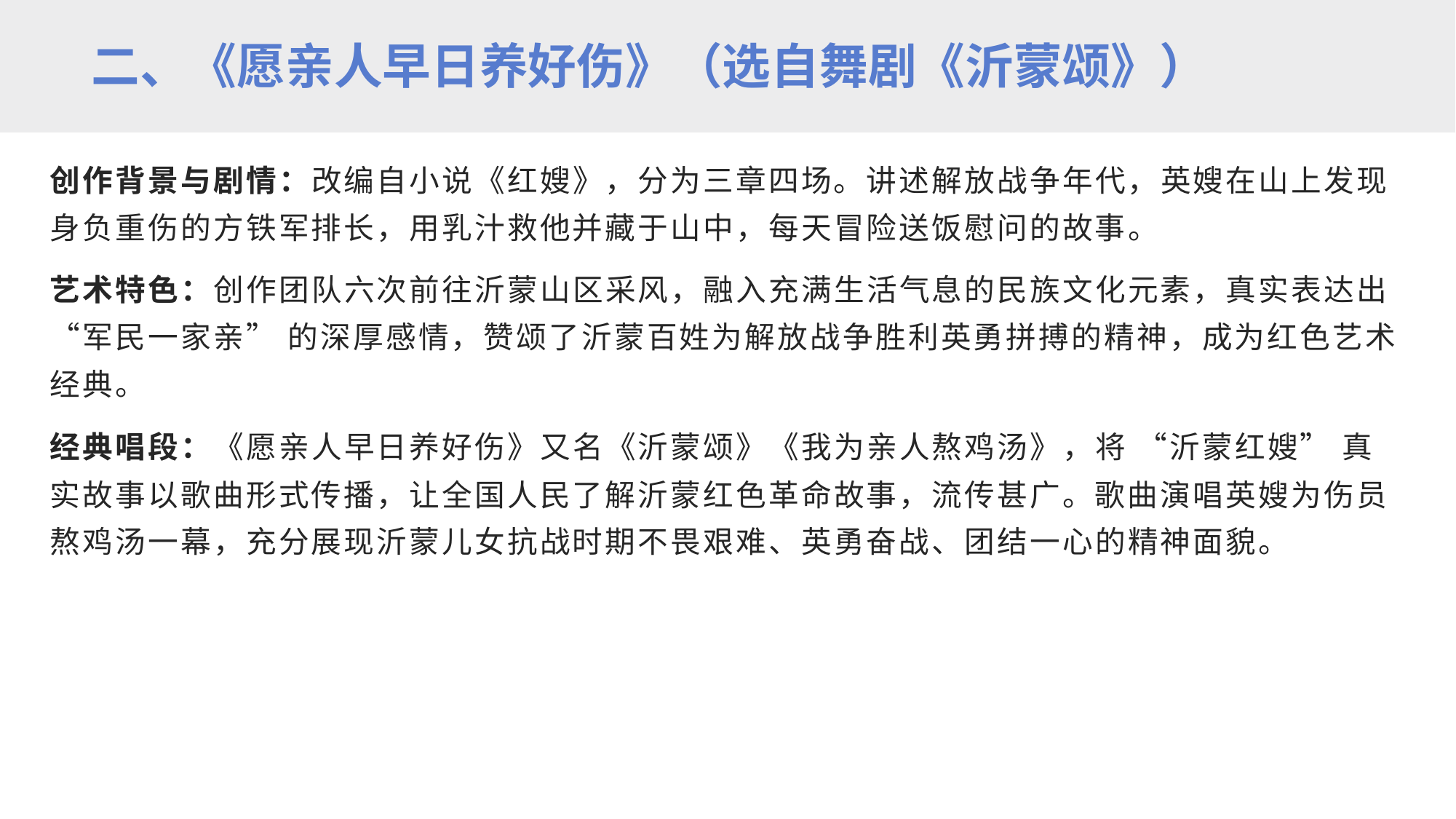

二、《愿亲人早日养好伤》（选自舞剧《沂蒙颂》）
创作背景与剧情：改编自小说《红嫂》，分为三章四场。讲述解放战争年代，英嫂在山上发现身负重伤的方铁军排长，用乳汁救他并藏于山中，每天冒险送饭慰问的故事。
艺术特色：创作团队六次前往沂蒙山区采风，融入充满生活气息的民族文化元素，真实表达出 “军民一家亲” 的深厚感情，赞颂了沂蒙百姓为解放战争胜利英勇拼搏的精神，成为红色艺术经典。
经典唱段：《愿亲人早日养好伤》又名《沂蒙颂》《我为亲人熬鸡汤》，将 “沂蒙红嫂” 真实故事以歌曲形式传播，让全国人民了解沂蒙红色革命故事，流传甚广。歌曲演唱英嫂为伤员熬鸡汤一幕，充分展现沂蒙儿女抗战时期不畏艰难、英勇奋战、团结一心的精神面貌。